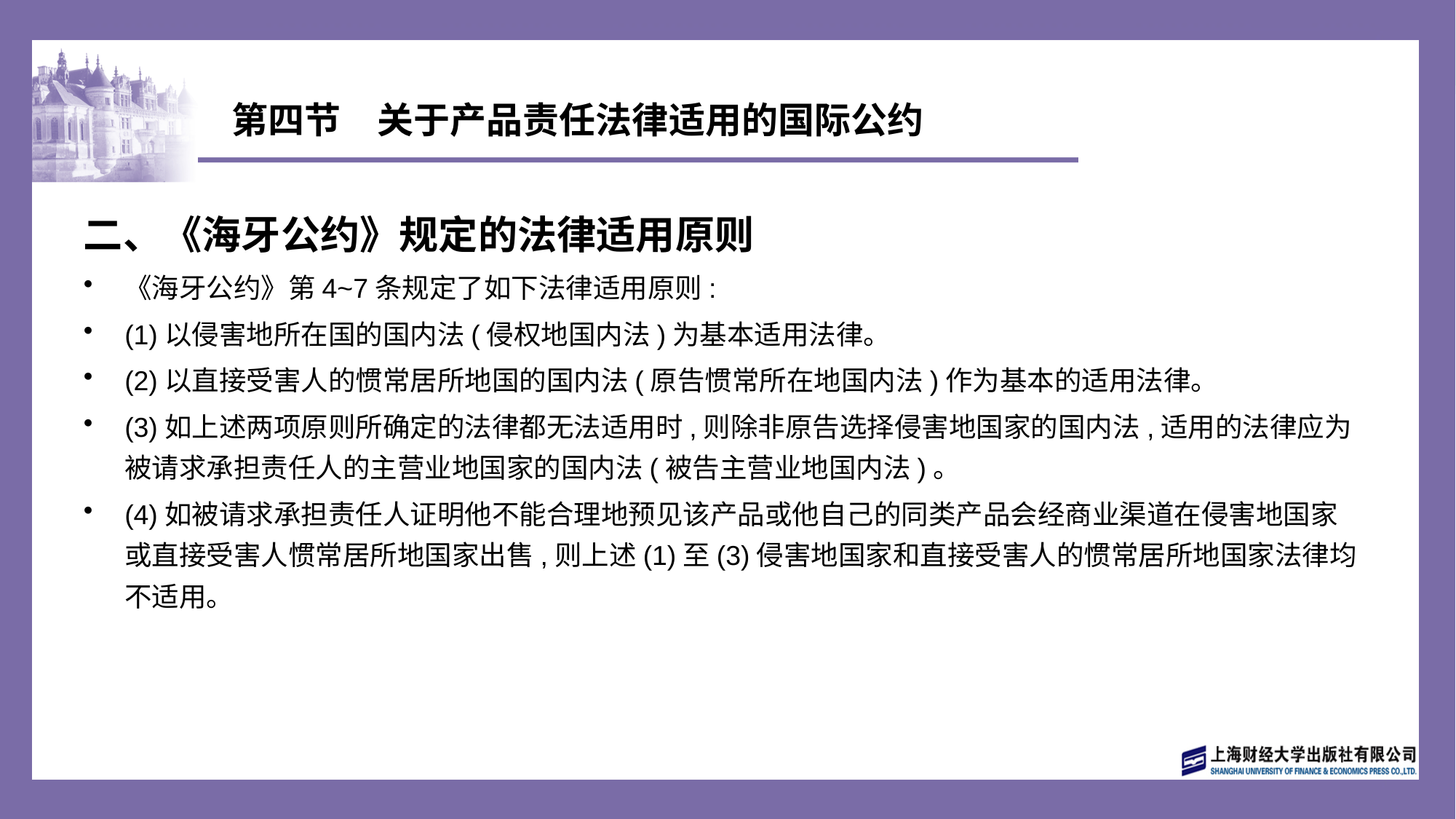

# 第四节　关于产品责任法律适用的国际公约
二、《海牙公约》规定的法律适用原则
《海牙公约》第4~7条规定了如下法律适用原则:
(1)以侵害地所在国的国内法(侵权地国内法)为基本适用法律。
(2)以直接受害人的惯常居所地国的国内法(原告惯常所在地国内法)作为基本的适用法律。
(3)如上述两项原则所确定的法律都无法适用时,则除非原告选择侵害地国家的国内法,适用的法律应为被请求承担责任人的主营业地国家的国内法(被告主营业地国内法)。
(4)如被请求承担责任人证明他不能合理地预见该产品或他自己的同类产品会经商业渠道在侵害地国家或直接受害人惯常居所地国家出售,则上述(1)至(3)侵害地国家和直接受害人的惯常居所地国家法律均不适用。